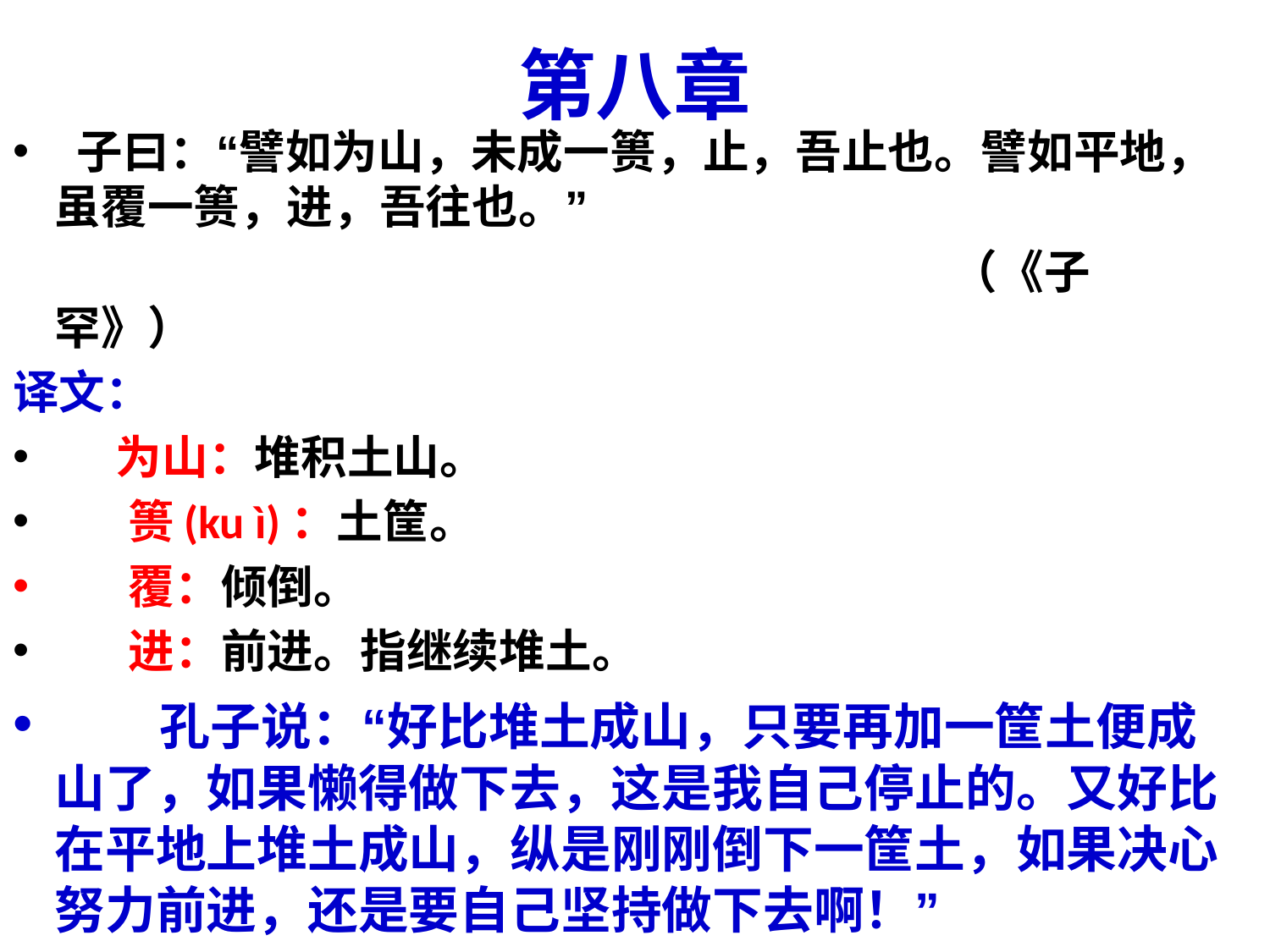

# 第八章
 子曰：“譬如为山，未成一篑，止，吾止也。譬如平地，虽覆一篑，进，吾往也。”
                                                                        （《子罕》）
译文：
    为山：堆积土山。
     篑(ku ì)：土筐。
     覆：倾倒。
     进：前进。指继续堆土。
      孔子说：“好比堆土成山，只要再加一筐土便成山了，如果懒得做下去，这是我自己停止的。又好比在平地上堆土成山，纵是刚刚倒下一筐土，如果决心努力前进，还是要自己坚持做下去啊！”